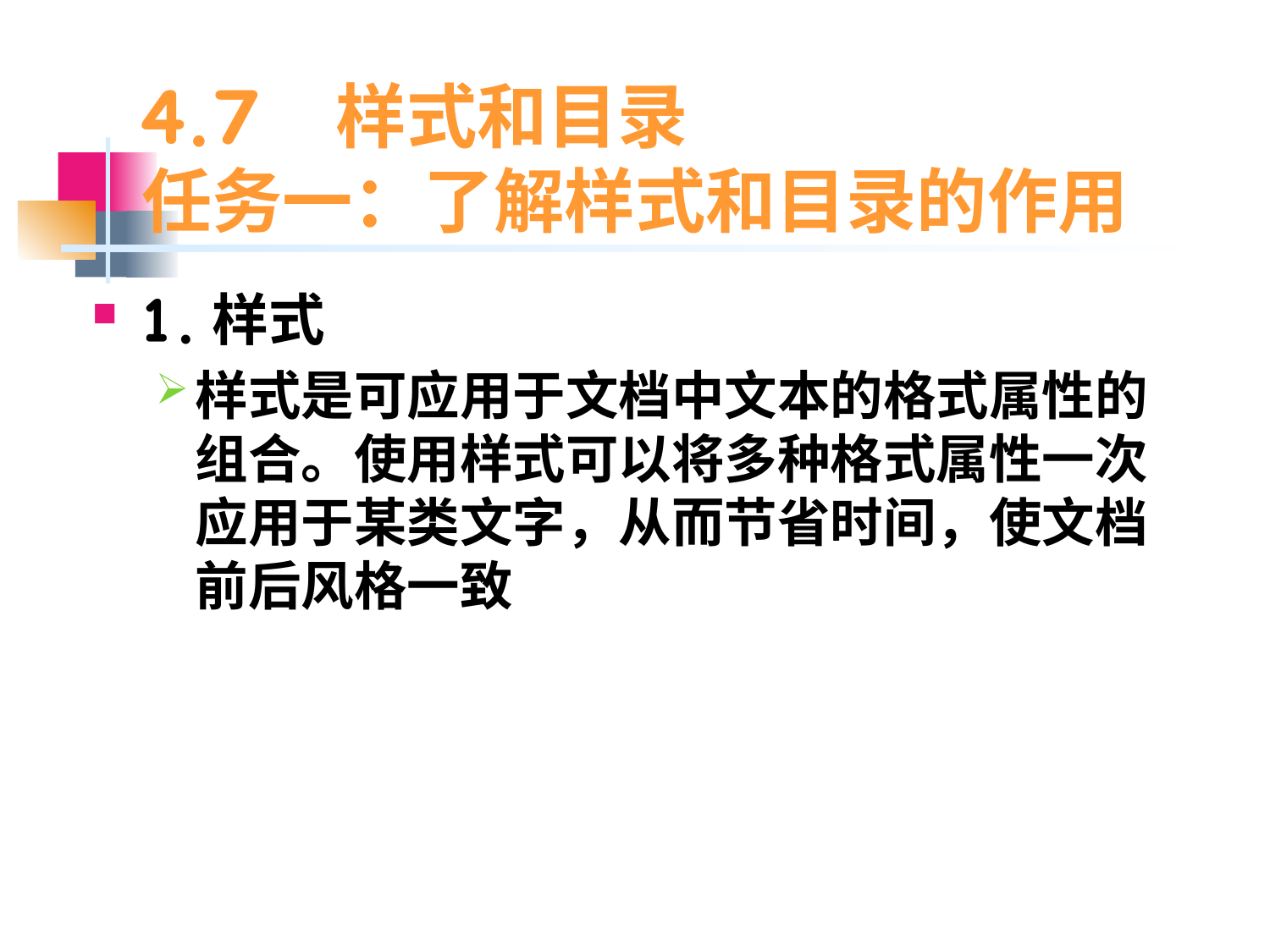

# 4.7  样式和目录 任务一：了解样式和目录的作用
1.样式
样式是可应用于文档中文本的格式属性的组合。使用样式可以将多种格式属性一次应用于某类文字，从而节省时间，使文档前后风格一致